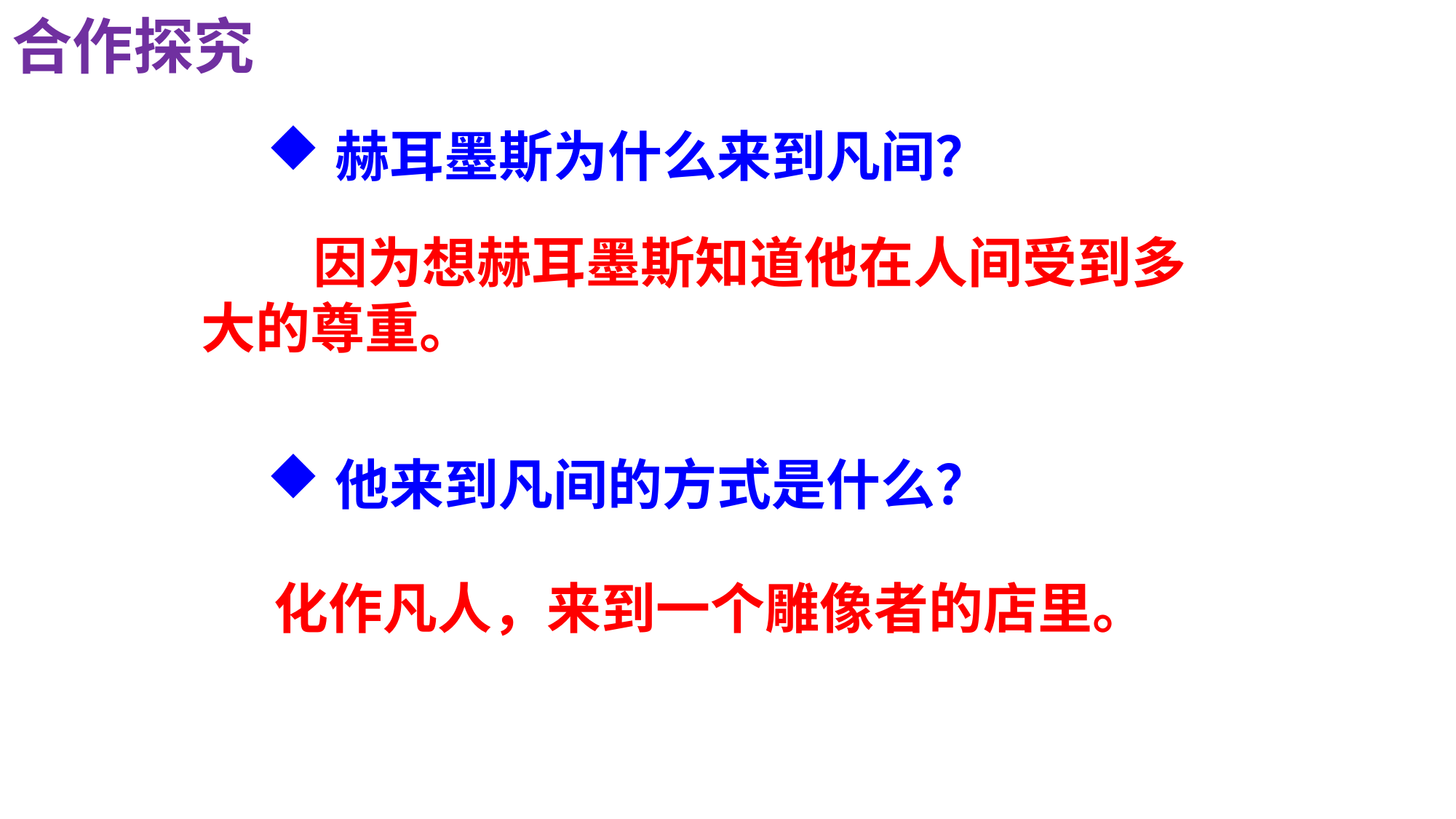

合作探究
赫耳墨斯为什么来到凡间？
        因为想赫耳墨斯知道他在人间受到多大的尊重。
他来到凡间的方式是什么？
化作凡人，来到一个雕像者的店里。